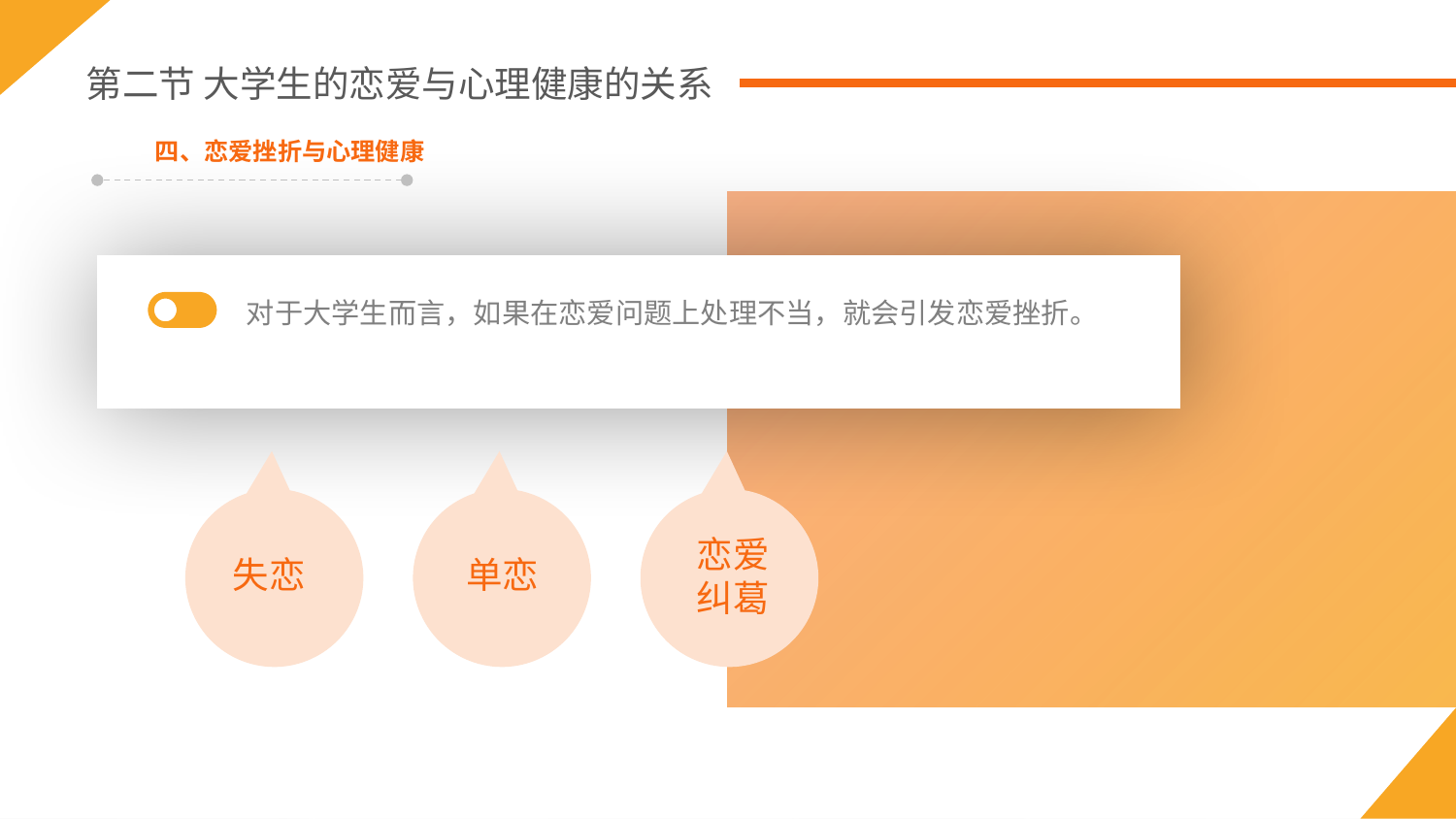

第二节 大学生的恋爱与心理健康的关系
四、恋爱挫折与心理健康

对于大学生而言，如果在恋爱问题上处理不当，就会引发恋爱挫折。

恋爱纠葛
失恋
单恋